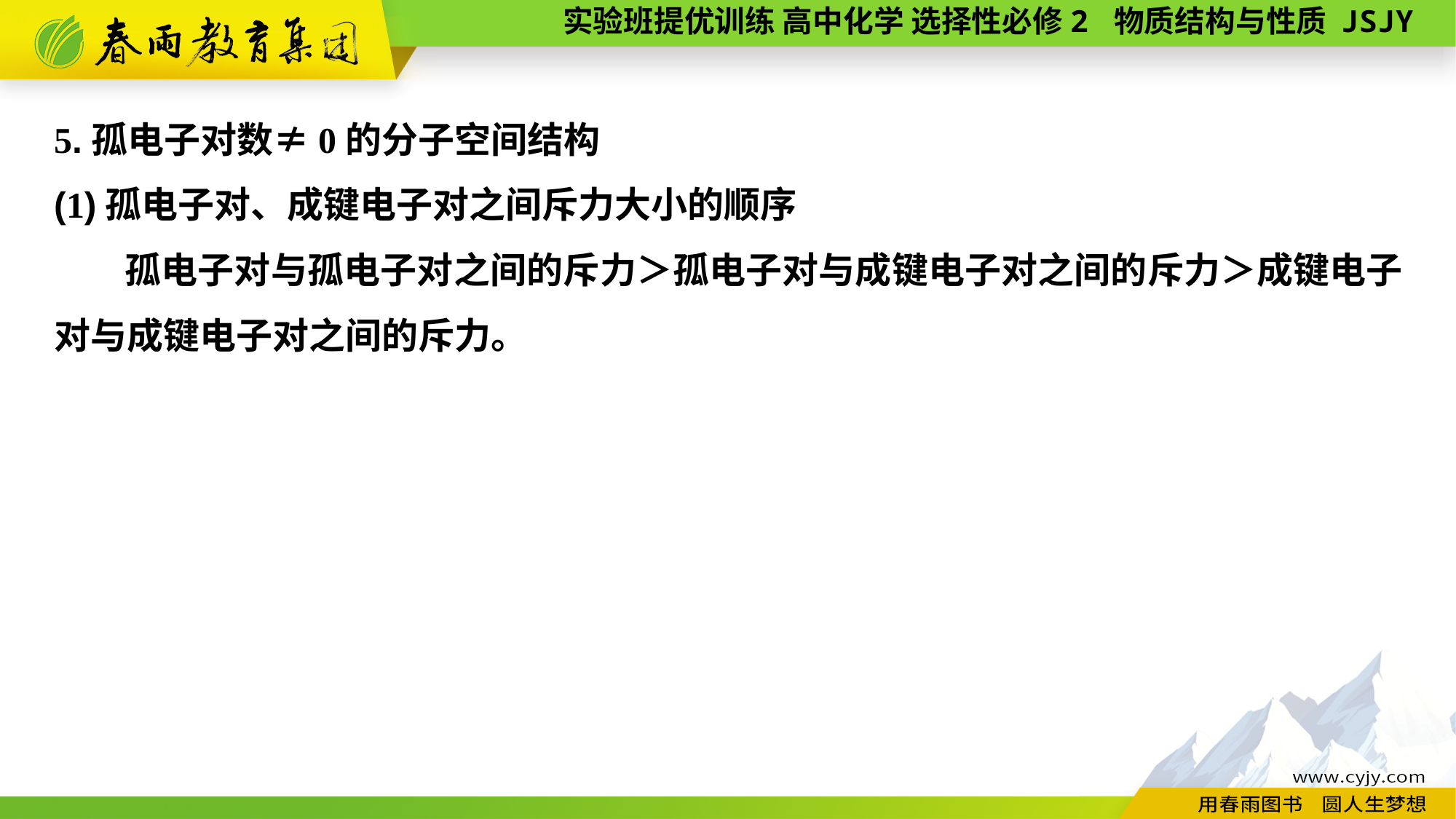

5.孤电子对数≠0的分子空间结构
(1)孤电子对、成键电子对之间斥力大小的顺序
孤电子对与孤电子对之间的斥力＞孤电子对与成键电子对之间的斥力＞成键电子对与成键电子对之间的斥力。